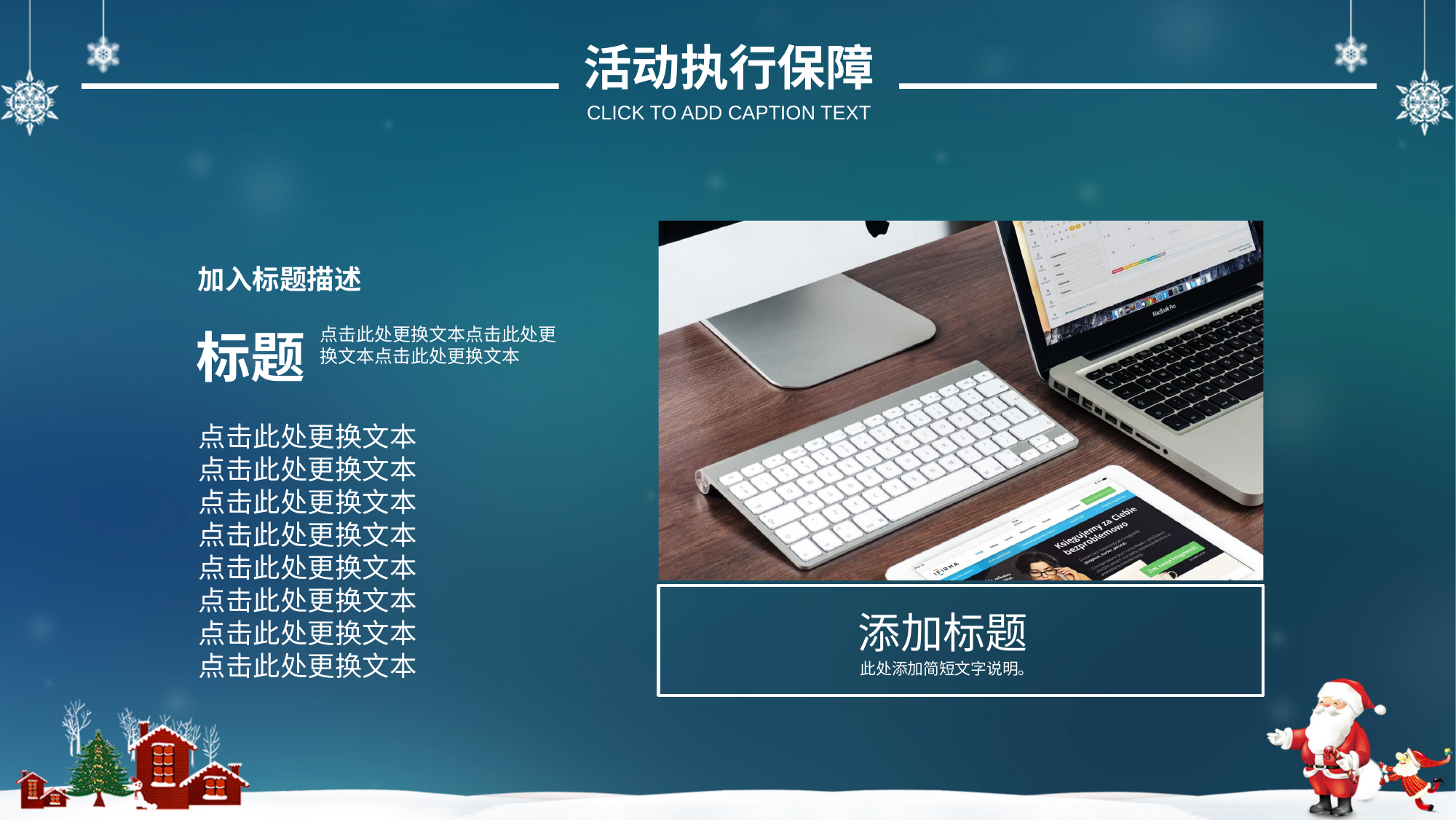

活动执行保障

CLICK TO ADD CAPTION TEXT

加入标题描述
标题
点击此处更换文本点击此处更换文本点击此处更换文本
点击此处更换文本
点击此处更换文本
点击此处更换文本
点击此处更换文本
点击此处更换文本
点击此处更换文本
点击此处更换文本
点击此处更换文本

添加标题
此处添加简短文字说明。